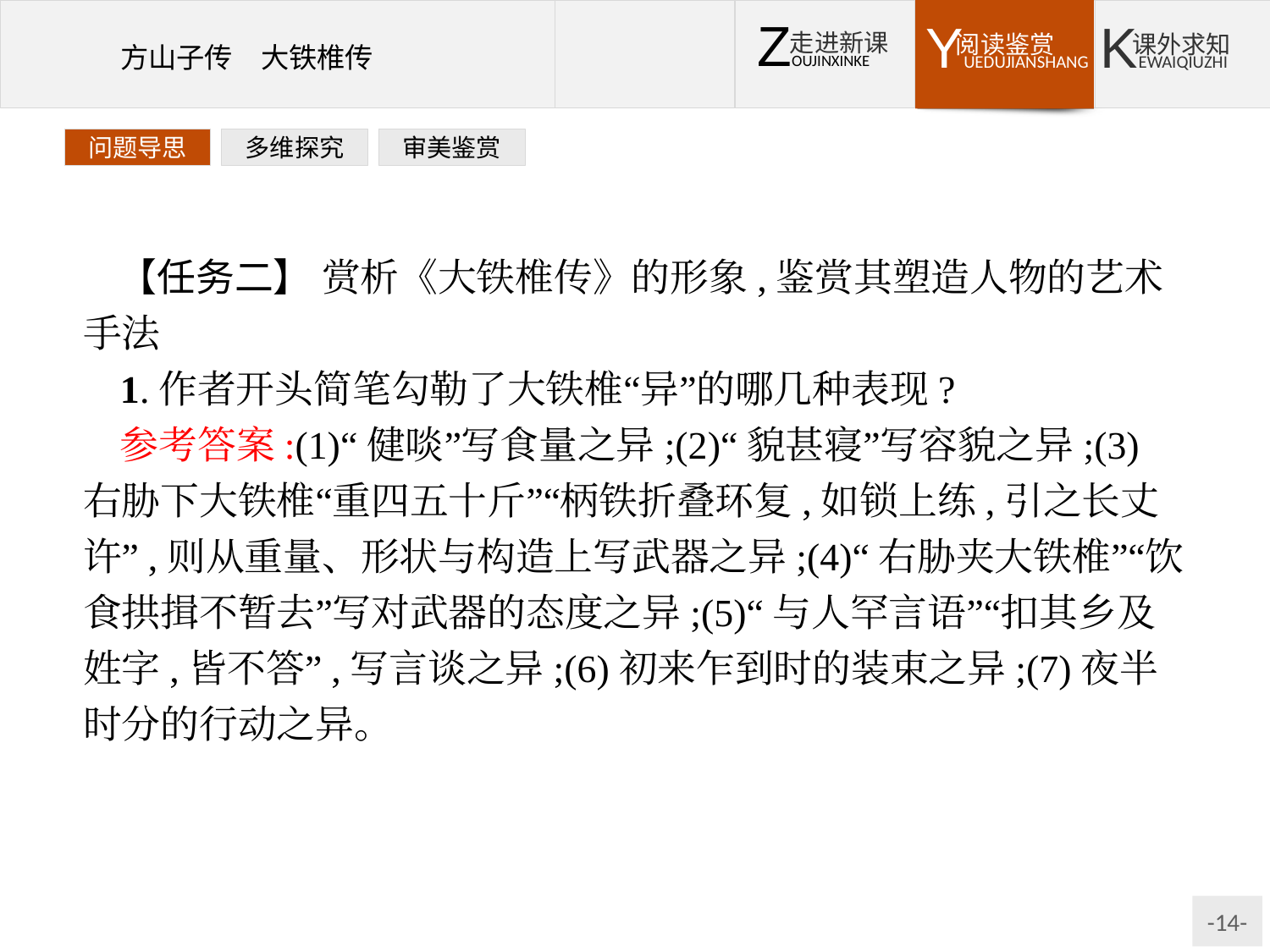

问题导思
多维探究
审美鉴赏
【任务二】 赏析《大铁椎传》的形象,鉴赏其塑造人物的艺术手法
1.作者开头简笔勾勒了大铁椎“异”的哪几种表现?
参考答案:(1)“健啖”写食量之异;(2)“貌甚寝”写容貌之异;(3)右胁下大铁椎“重四五十斤”“柄铁折叠环复,如锁上练,引之长丈许”,则从重量、形状与构造上写武器之异;(4)“右胁夹大铁椎”“饮食拱揖不暂去”写对武器的态度之异;(5)“与人罕言语”“扣其乡及姓字,皆不答”,写言谈之异;(6)初来乍到时的装束之异;(7)夜半时分的行动之异。